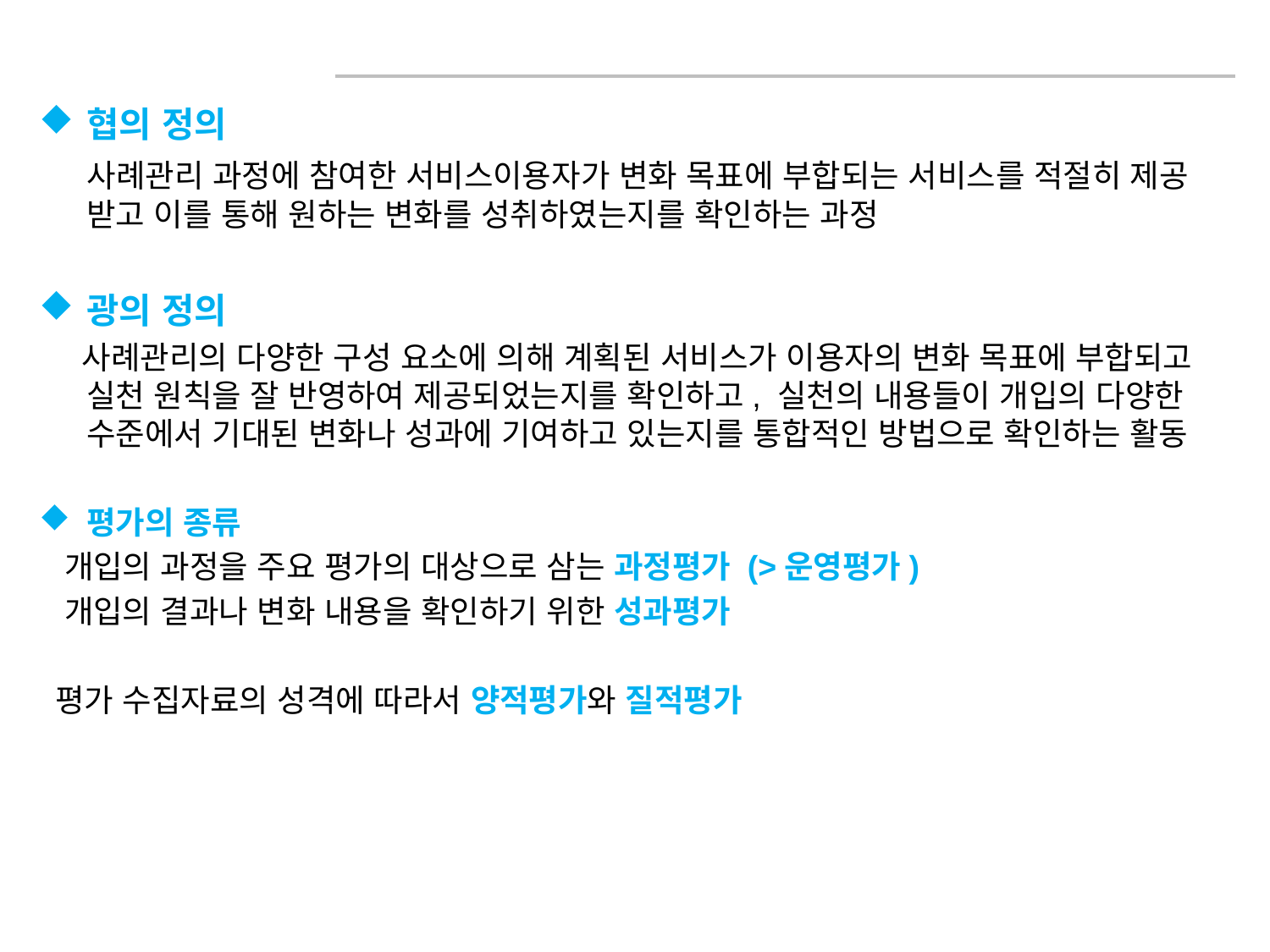

협의 정의
    사례관리 과정에 참여한 서비스이용자가 변화 목표에 부합되는 서비스를 적절히 제공 받고 이를 통해 원하는 변화를 성취하였는지를 확인하는 과정

광의 정의
    사례관리의 다양한 구성 요소에 의해 계획된 서비스가 이용자의 변화 목표에 부합되고 실천 원칙을 잘 반영하여 제공되었는지를 확인하고, 실천의 내용들이 개입의 다양한 수준에서 기대된 변화나 성과에 기여하고 있는지를 통합적인 방법으로 확인하는 활동

평가의 종류
  개입의 과정을 주요 평가의 대상으로 삼는 과정평가 (>운영평가)
  개입의 결과나 변화 내용을 확인하기 위한 성과평가

 평가 수집자료의 성격에 따라서 양적평가와 질적평가